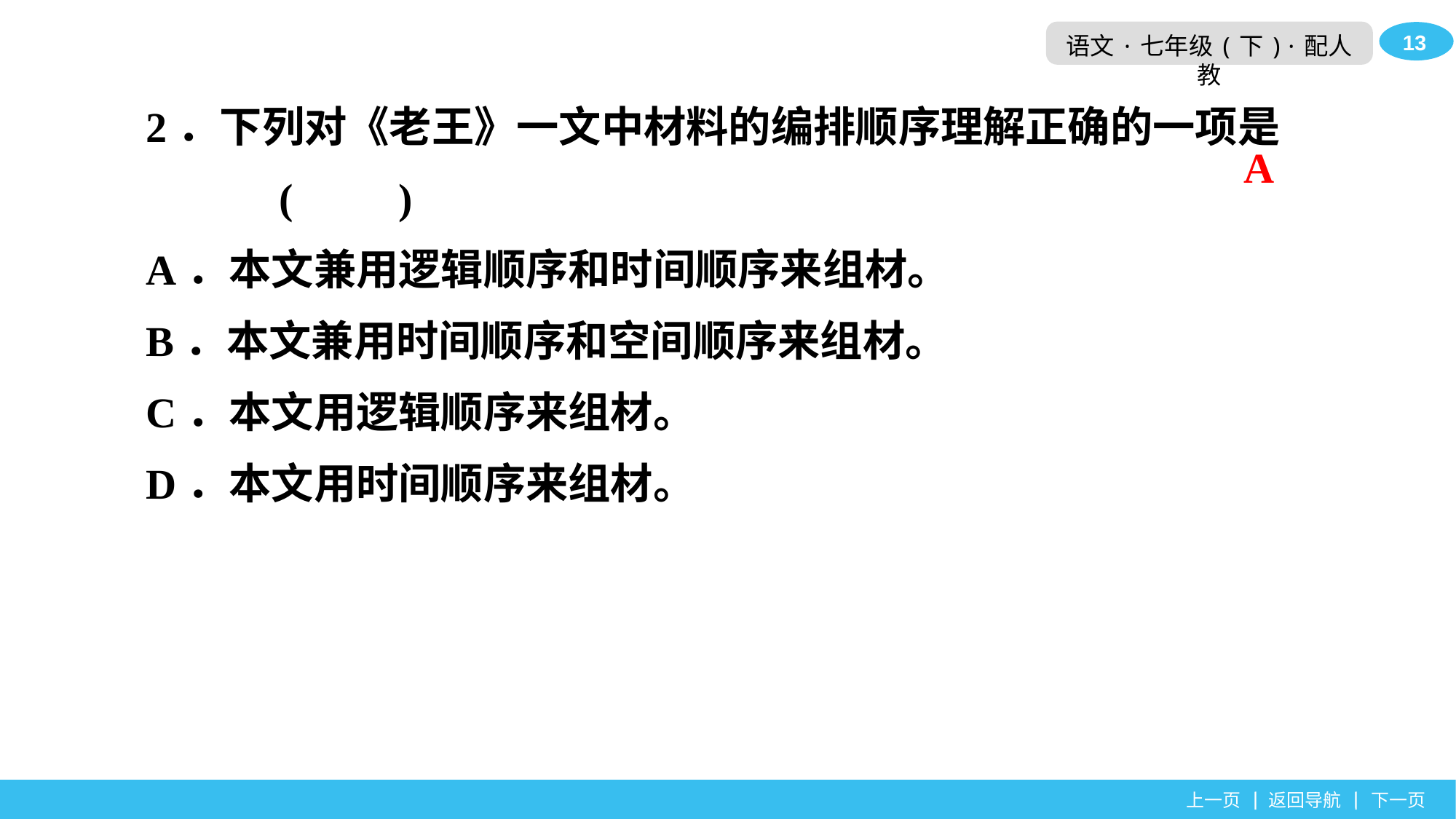

2．下列对《老王》一文中材料的编排顺序理解正确的一项是
		(　　)
A．本文兼用逻辑顺序和时间顺序来组材。
B．本文兼用时间顺序和空间顺序来组材。
C．本文用逻辑顺序来组材。
D．本文用时间顺序来组材。

A